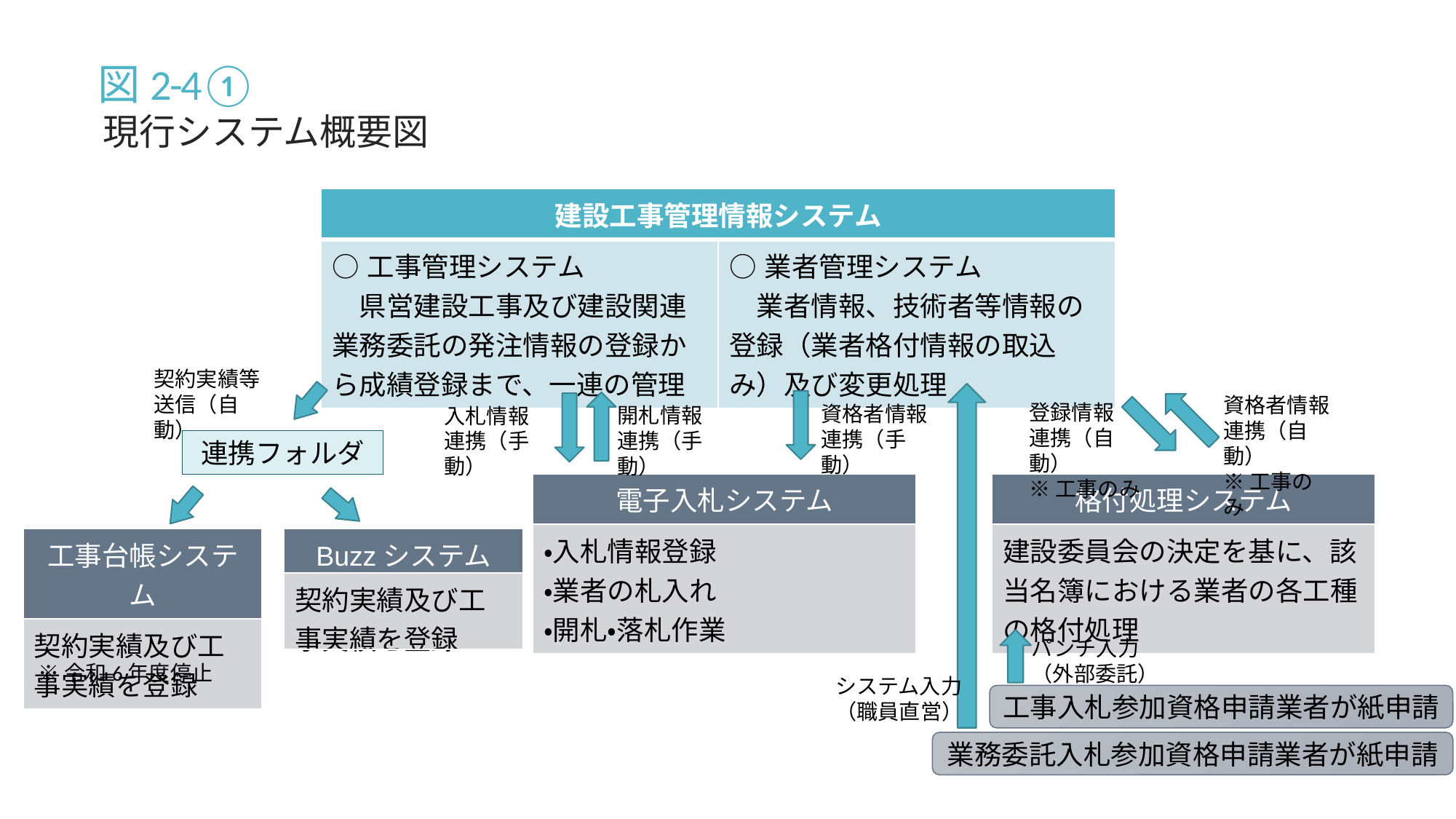

# 図2-4①
現行システム概要図
| 建設工事管理情報システム |  |
| --- | --- |
| ○工事管理システム 　県営建設工事及び建設関連業務委託の発注情報の登録から成績登録まで、一連の管理 | ○業者管理システム 　業者情報、技術者等情報の登録（業者格付情報の取込み）及び変更処理 |
契約実績等送信（自動）

資格者情報連携（自動）
※工事のみ

登録情報
連携（自動）
※工事のみ
資格者情報連携（手動）
開札情報
連携（手動）
入札情報
連携（手動）
連携フォルダ
| 電子入札システム |
| --- |
| ・入札情報登録 ・業者の札入れ ・開札・落札作業 |
| 格付処理システム |
| --- |
| 建設委員会の決定を基に、該当名簿における業者の各工種の格付処理 |

| Buzzシステム |
| --- |
| 契約実績及び工事実績を登録 |
| 工事台帳システム |
| --- |
| 契約実績及び工事実績を登録 |
パンチ入力
（外部委託）

※令和6年度停止
システム入力
（職員直営）
工事入札参加資格申請業者が紙申請
業務委託入札参加資格申請業者が紙申請